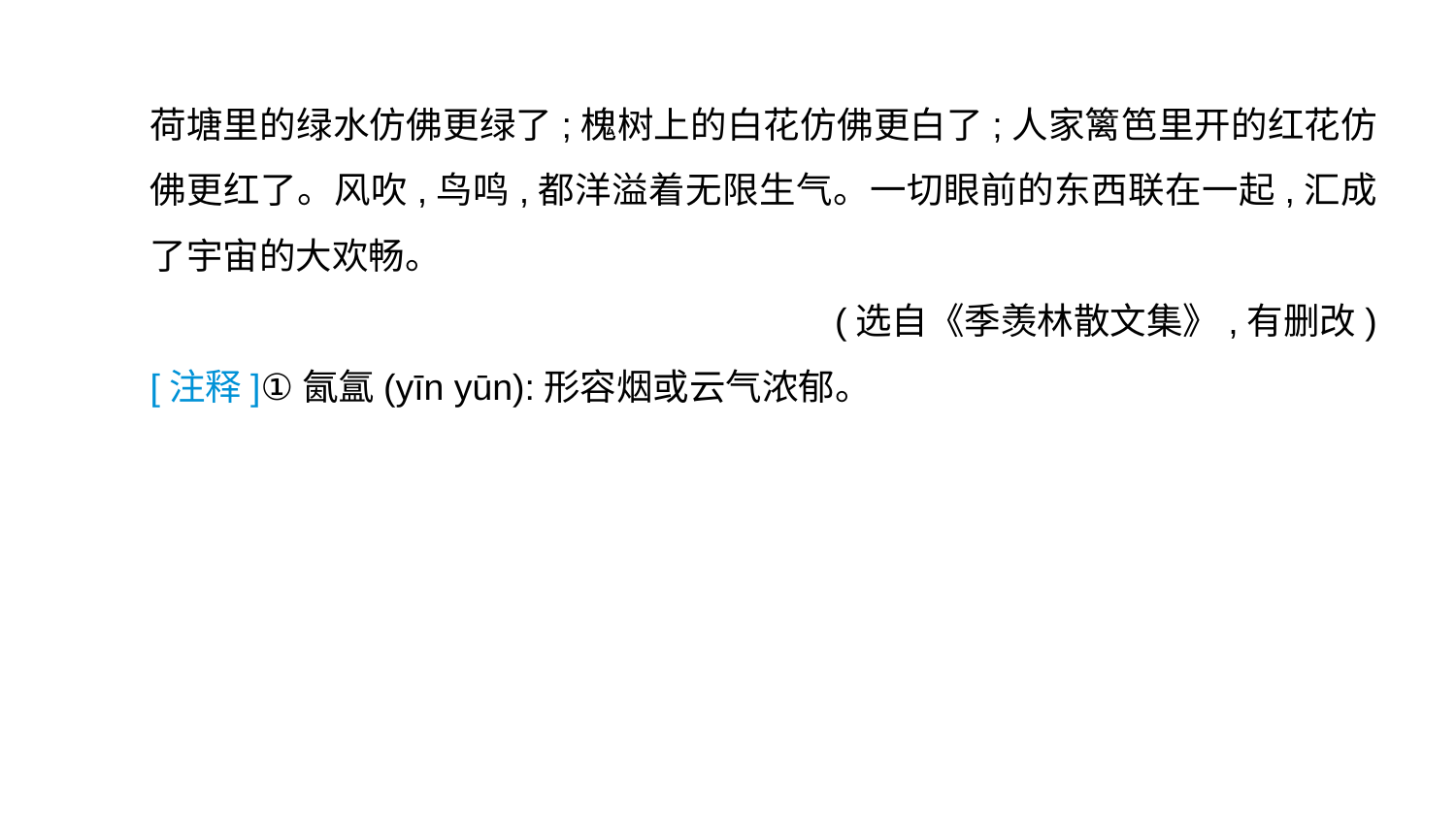

荷塘里的绿水仿佛更绿了;槐树上的白花仿佛更白了;人家篱笆里开的红花仿佛更红了。风吹,鸟鸣,都洋溢着无限生气。一切眼前的东西联在一起,汇成了宇宙的大欢畅。
(选自《季羡林散文集》,有删改)
[注释]①氤氲(yīn yūn):形容烟或云气浓郁。